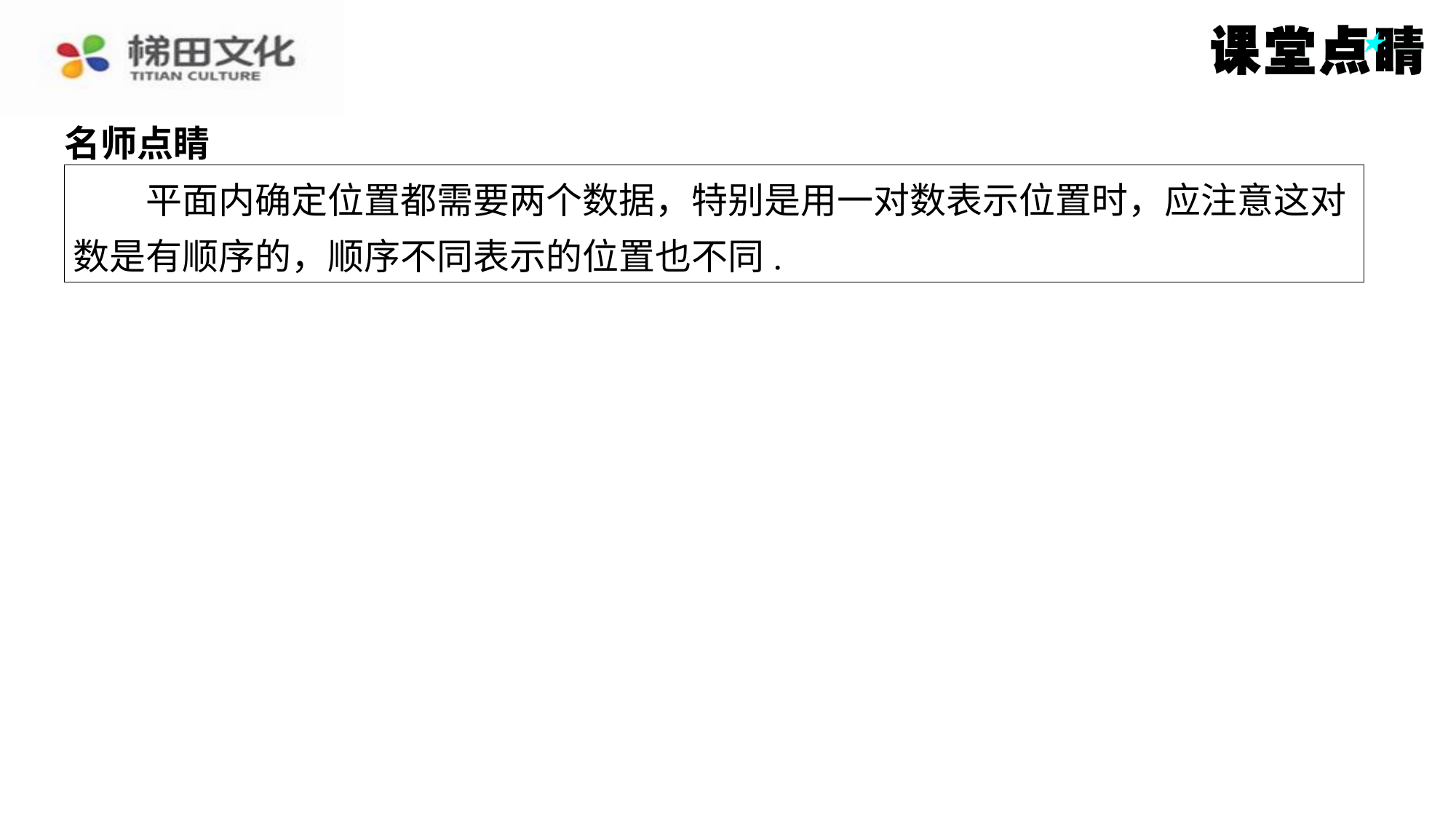

名师点睛
　　平面内确定位置都需要两个数据，特别是用一对数表示位置时，应注意这对
数是有顺序的，顺序不同表示的位置也不同.